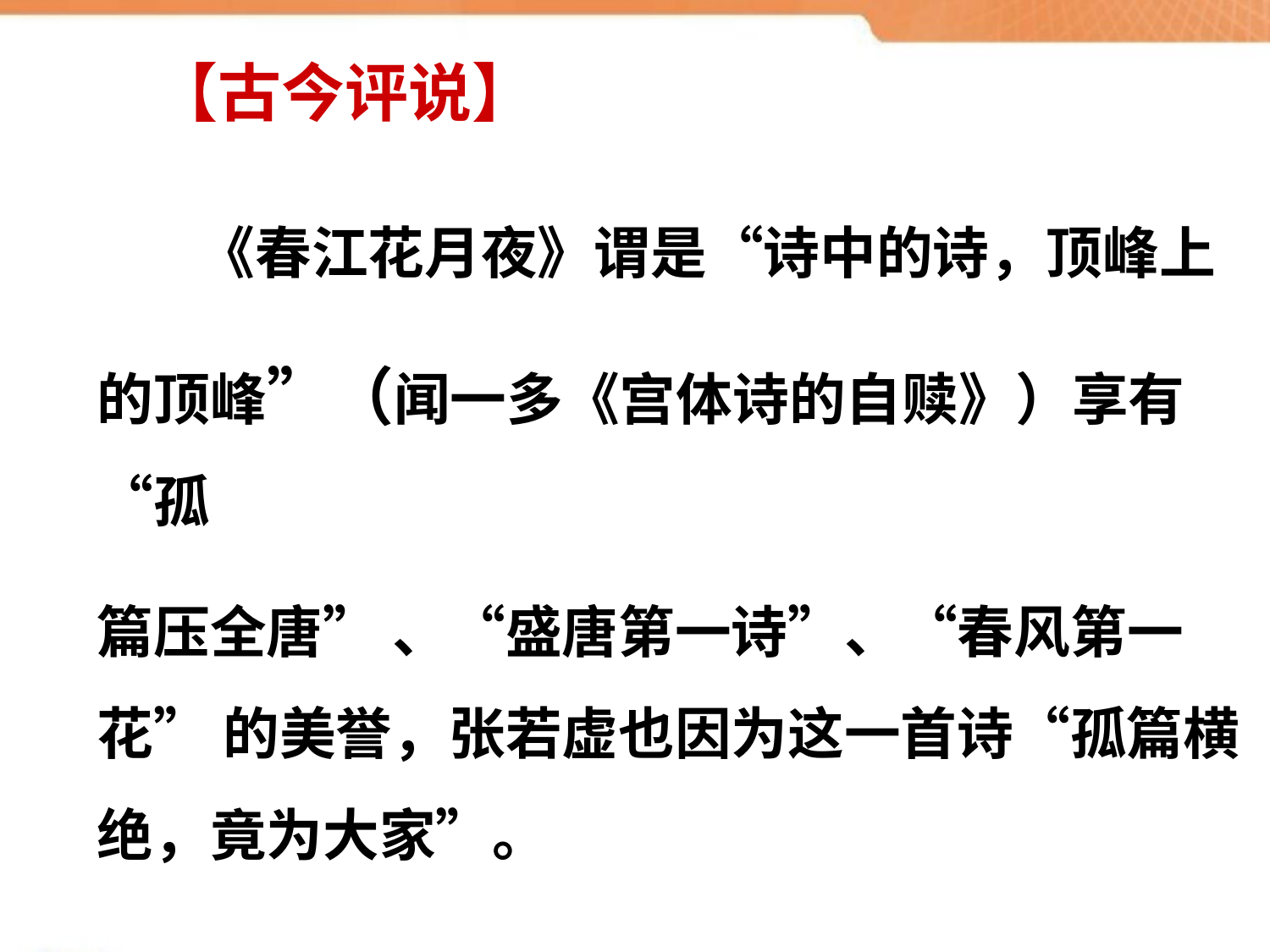

【古今评说】
      《春江花月夜》谓是“诗中的诗，顶峰上
的顶峰”（闻一多《宫体诗的自赎》）享有“孤
篇压全唐” 、“盛唐第一诗”、“春风第一花” 的美誉，张若虚也因为这一首诗“孤篇横绝，竟为大家”。